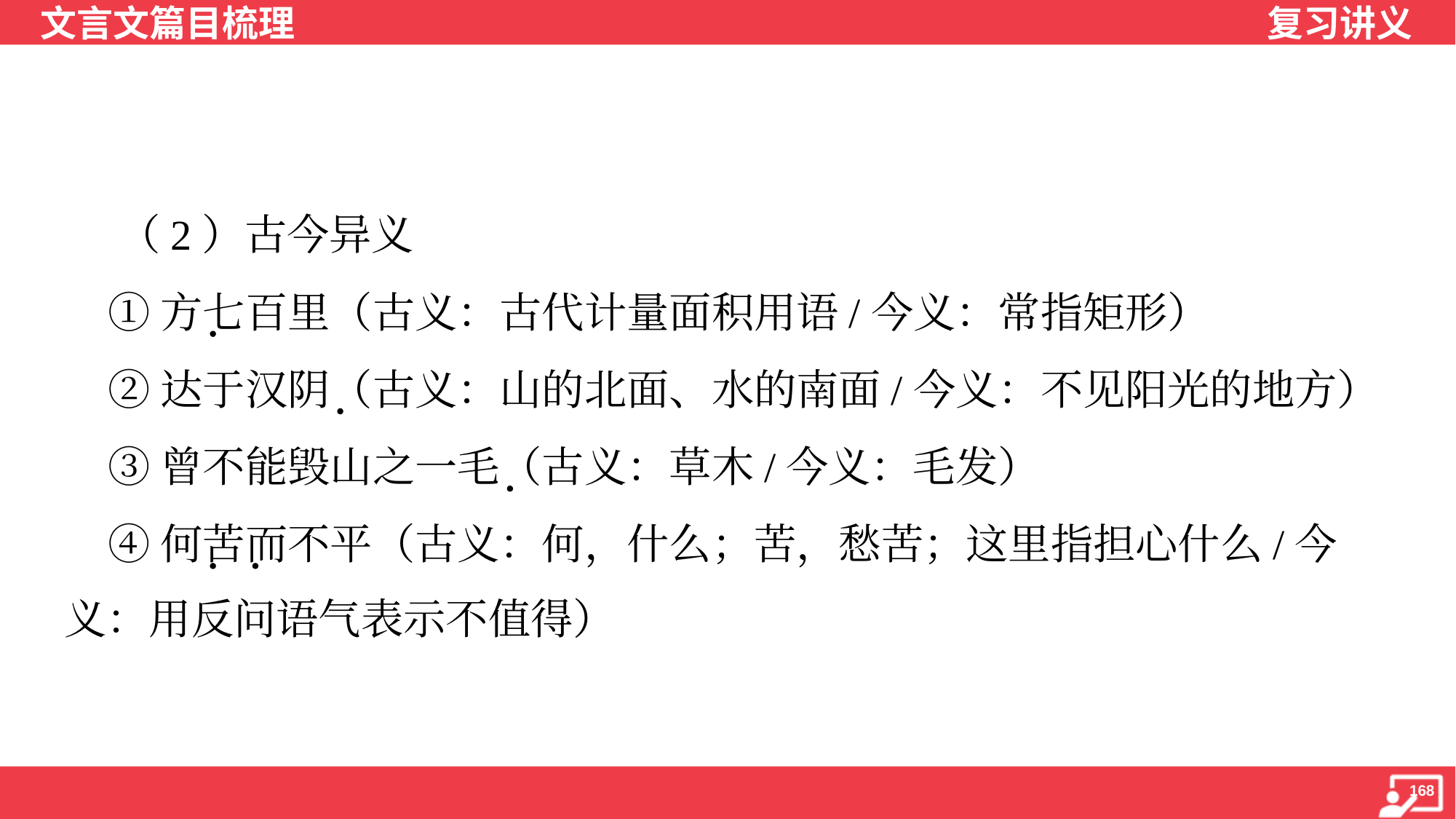

（2）古今异义
    ①方七百里（古义：古代计量面积用语/今义：常指矩形）
    ②达于汉阴（古义：山的北面、水的南面/今义：不见阳光的地方）
    ③曾不能毁山之一毛（古义：草木/今义：毛发）
    ④何苦而不平（古义：何，什么；苦，愁苦；这里指担心什么/今
义：用反问语气表示不值得）